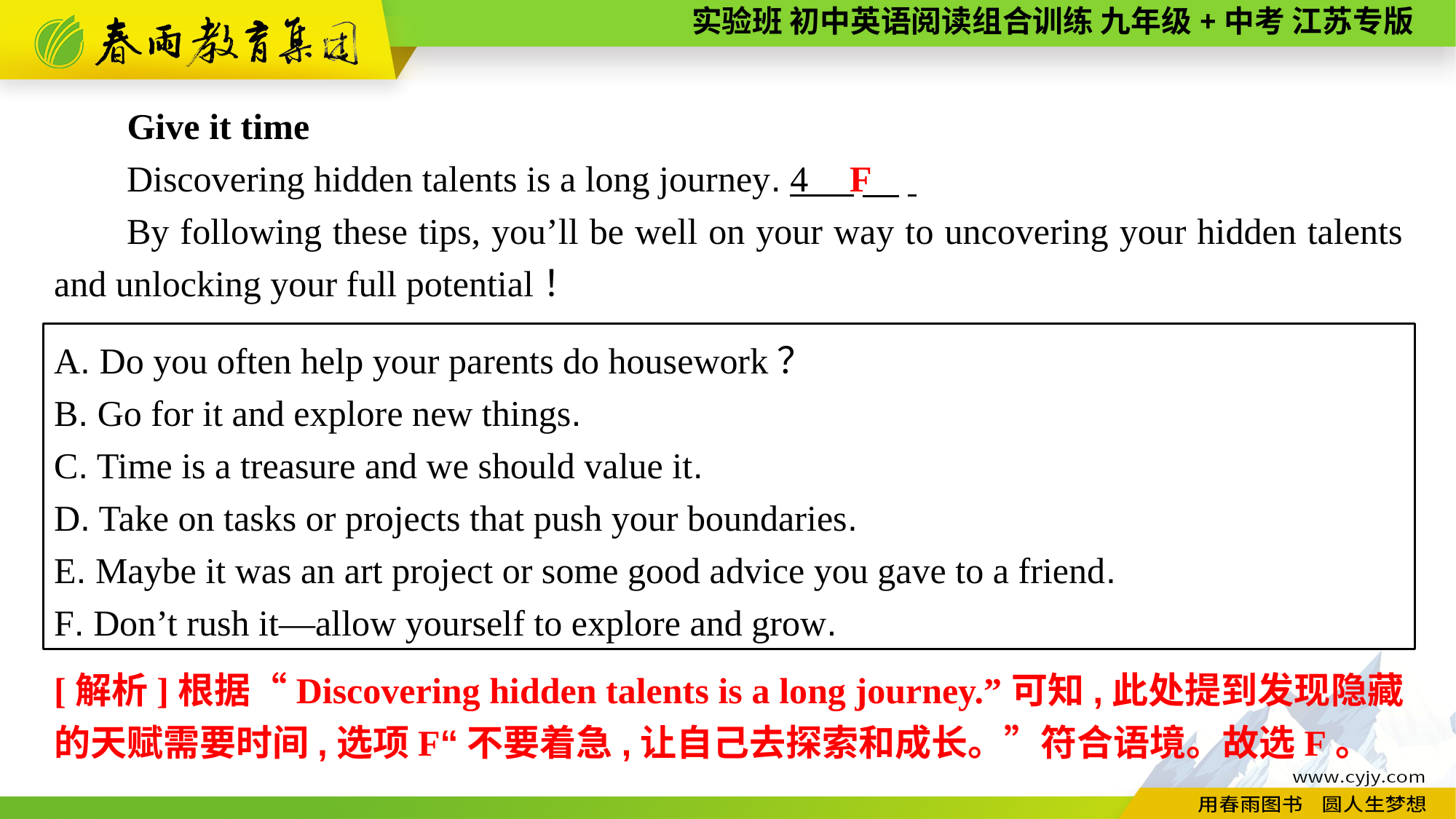

Give it time
Discovering hidden talents is a long journey. 4     　.
By following these tips, you’ll be well on your way to uncovering your hidden talents and unlocking your full potential！
F
A. Do you often help your parents do housework？
B. Go for it and explore new things.
C. Time is a treasure and we should value it.
D. Take on tasks or projects that push your boundaries.
E. Maybe it was an art project or some good advice you gave to a friend.
F. Don’t rush it—allow yourself to explore and grow.
[解析]根据“Discovering hidden talents is a long journey.”可知,此处提到发现隐藏的天赋需要时间,选项F“不要着急,让自己去探索和成长。”符合语境。故选F。